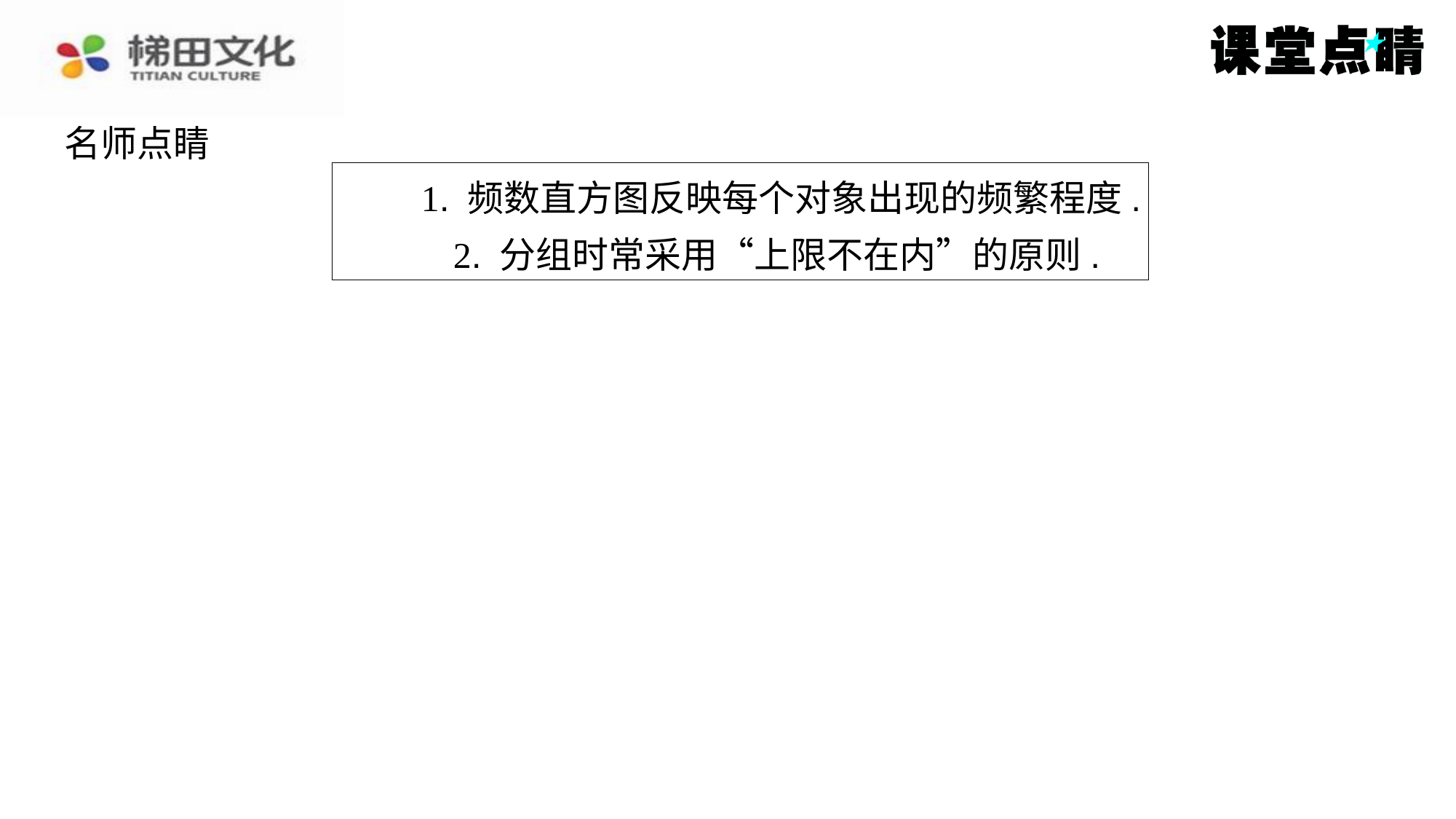

名师点睛
　　1. 频数直方图反映每个对象出现的频繁程度.
2. 分组时常采用“上限不在内”的原则.